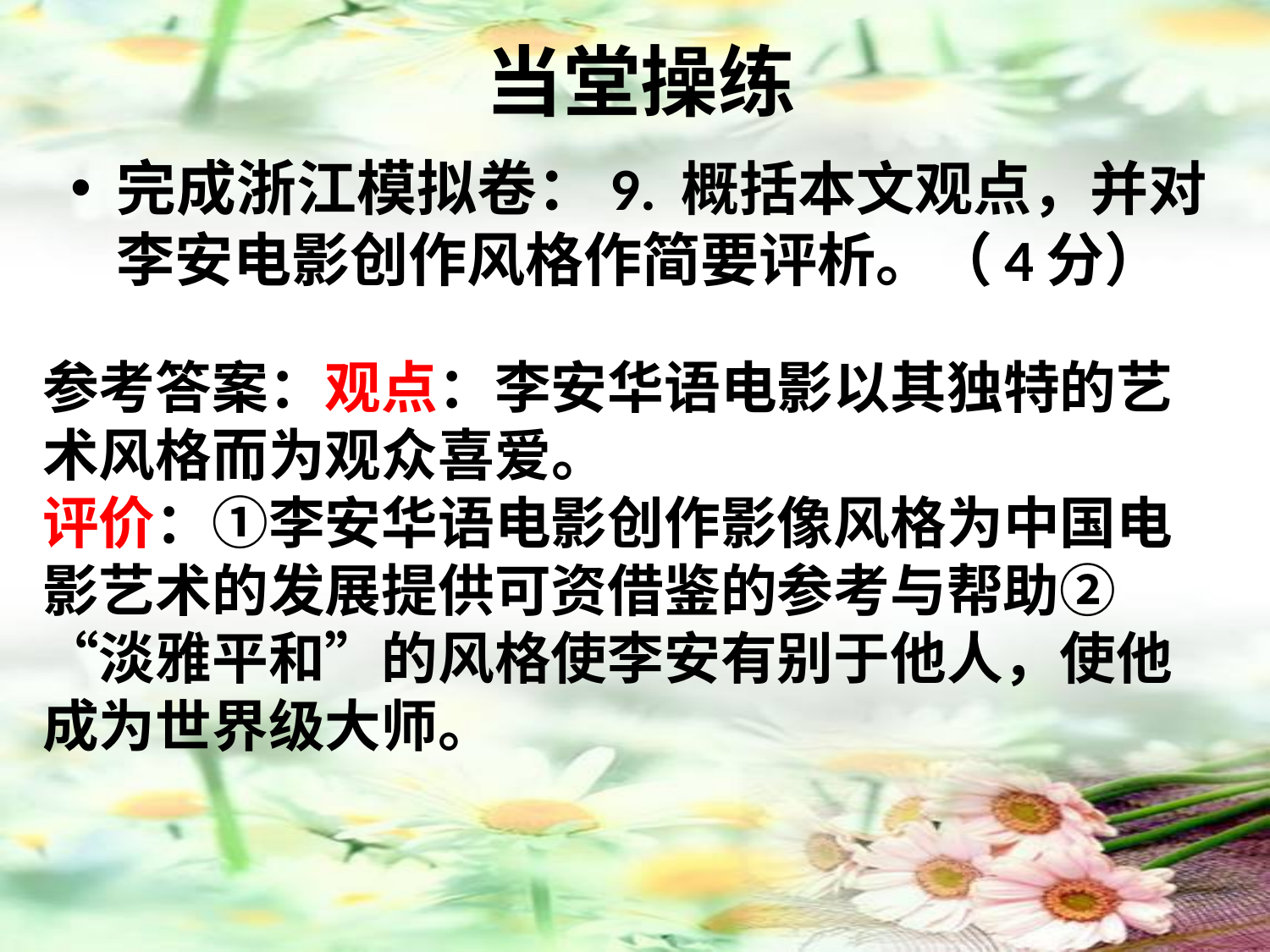

# 当堂操练
完成浙江模拟卷：9. 概括本文观点，并对李安电影创作风格作简要评析。（4分）

参考答案：观点：李安华语电影以其独特的艺术风格而为观众喜爱。
评价：①李安华语电影创作影像风格为中国电影艺术的发展提供可资借鉴的参考与帮助②“淡雅平和”的风格使李安有别于他人，使他成为世界级大师。